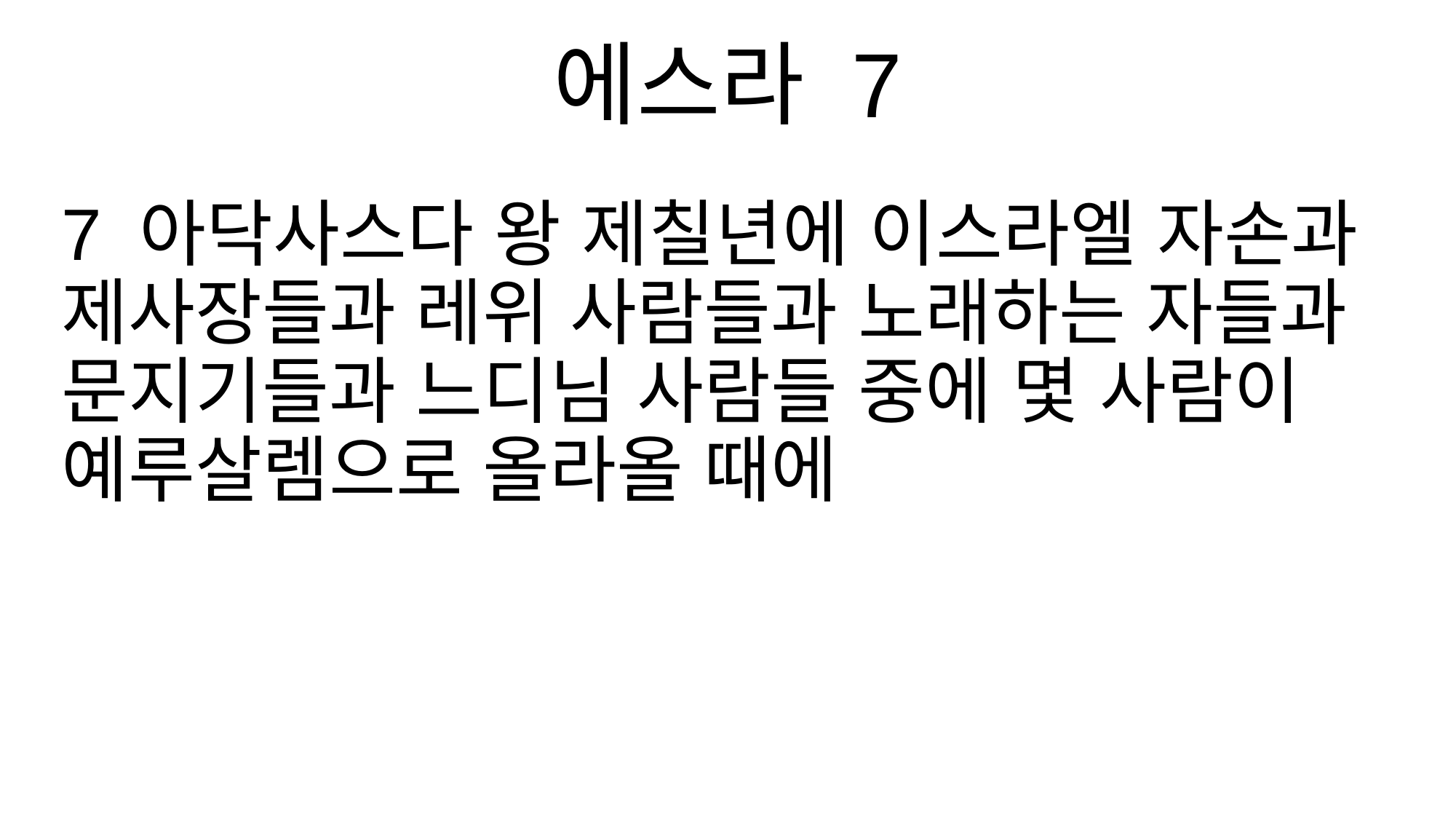

에스라 7
7 아닥사스다 왕 제칠년에 이스라엘 자손과 제사장들과 레위 사람들과 노래하는 자들과 문지기들과 느디님 사람들 중에 몇 사람이 예루살렘으로 올라올 때에